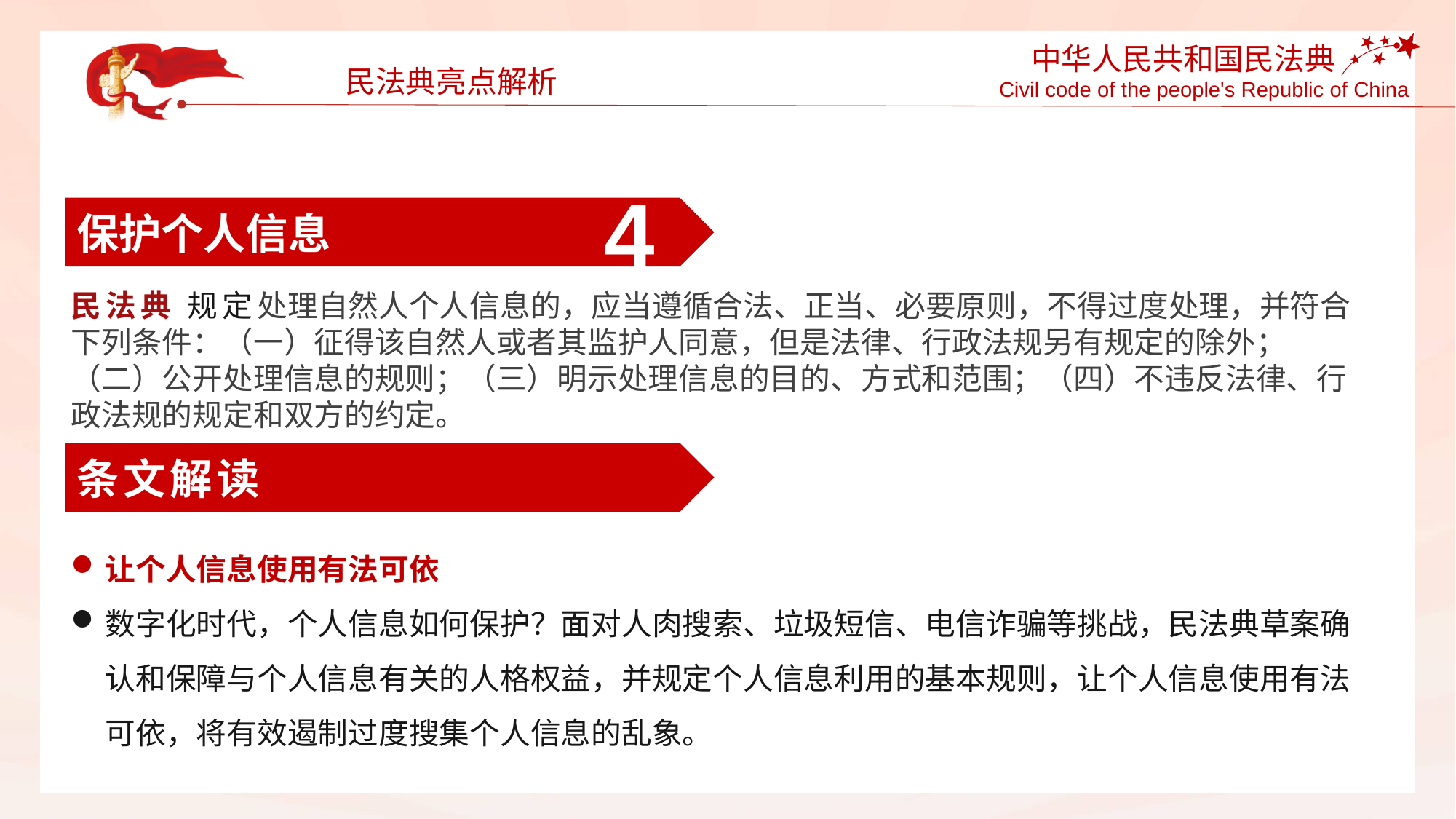

民法典亮点解析
4
保护个人信息
民法典 规定处理自然人个人信息的，应当遵循合法、正当、必要原则，不得过度处理，并符合下列条件：（一）征得该自然人或者其监护人同意，但是法律、行政法规另有规定的除外；（二）公开处理信息的规则；（三）明示处理信息的目的、方式和范围；（四）不违反法律、行政法规的规定和双方的约定。
条文解读
让个人信息使用有法可依
数字化时代，个人信息如何保护？面对人肉搜索、垃圾短信、电信诈骗等挑战，民法典草案确认和保障与个人信息有关的人格权益，并规定个人信息利用的基本规则，让个人信息使用有法可依，将有效遏制过度搜集个人信息的乱象。